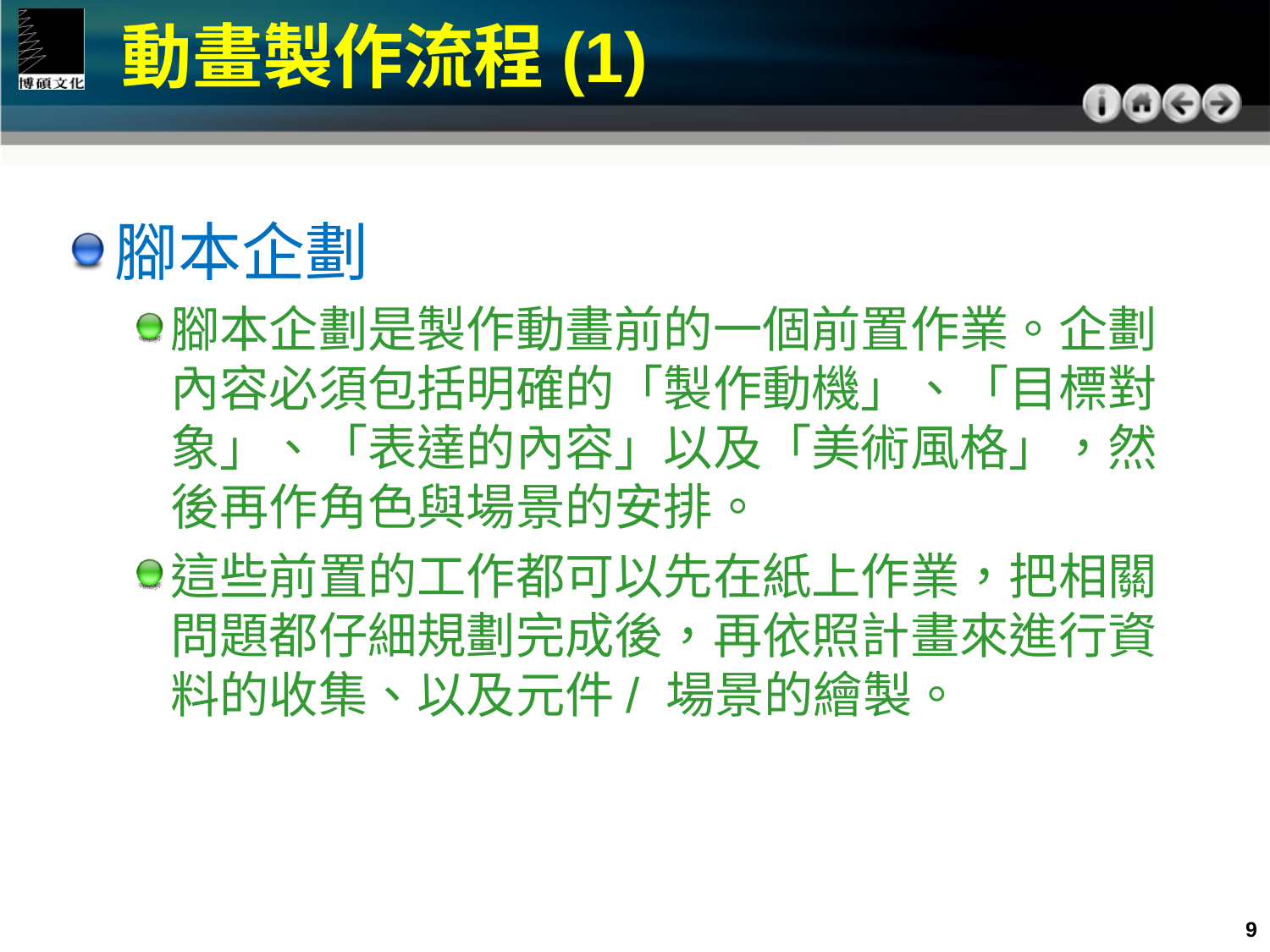

動畫製作流程(1)
腳本企劃
腳本企劃是製作動畫前的一個前置作業。企劃內容必須包括明確的「製作動機」、「目標對象」、「表達的內容」以及「美術風格」，然後再作角色與場景的安排。
這些前置的工作都可以先在紙上作業，把相關問題都仔細規劃完成後，再依照計畫來進行資料的收集、以及元件/ 場景的繪製。